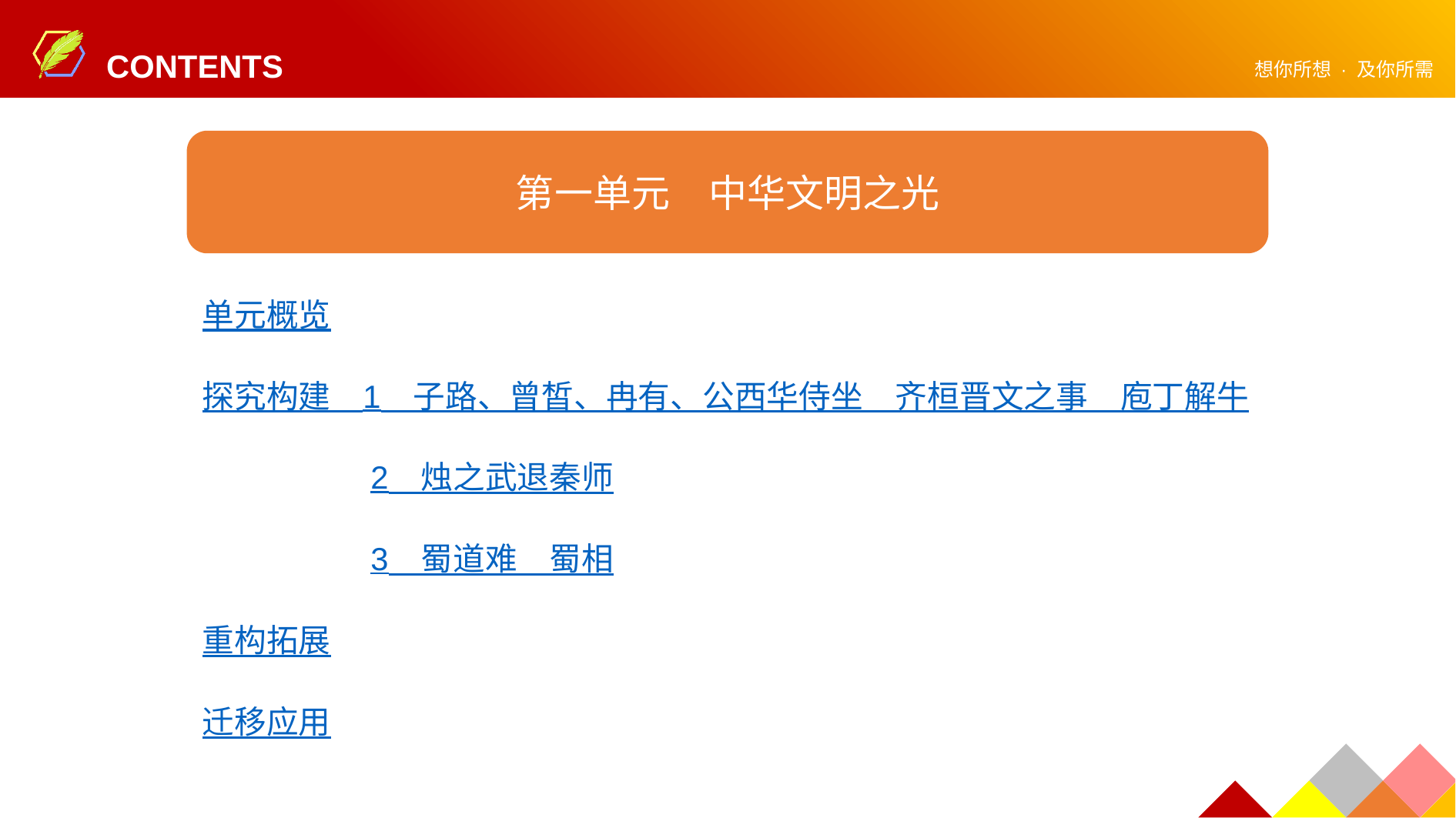

第一单元　中华文明之光
单元概览
探究构建　1　子路、曾皙、冉有、公西华侍坐　齐桓晋文之事　庖丁解牛
　　　　　2　烛之武退秦师
　　　　　3　蜀道难　蜀相
重构拓展
迁移应用